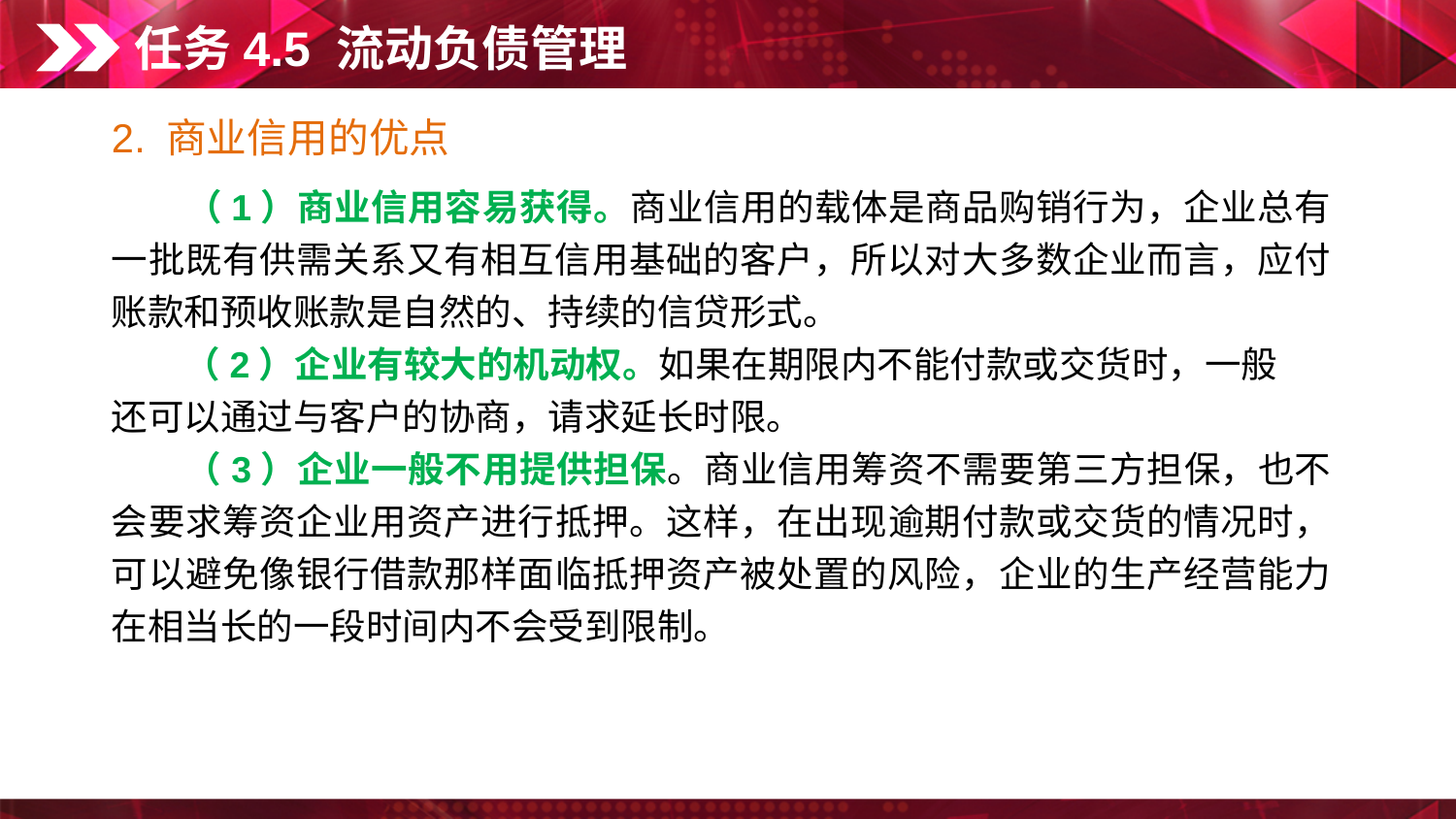

任务4.5 流动负债管理

2. 商业信用的优点
　　（1）商业信用容易获得。商业信用的载体是商品购销行为，企业总有一批既有供需关系又有相互信用基础的客户，所以对大多数企业而言，应付账款和预收账款是自然的、持续的信贷形式。
　　（2）企业有较大的机动权。如果在期限内不能付款或交货时，一般
还可以通过与客户的协商，请求延长时限。
　　（3）企业一般不用提供担保。商业信用筹资不需要第三方担保，也不会要求筹资企业用资产进行抵押。这样，在出现逾期付款或交货的情况时，可以避免像银行借款那样面临抵押资产被处置的风险，企业的生产经营能力在相当长的一段时间内不会受到限制。